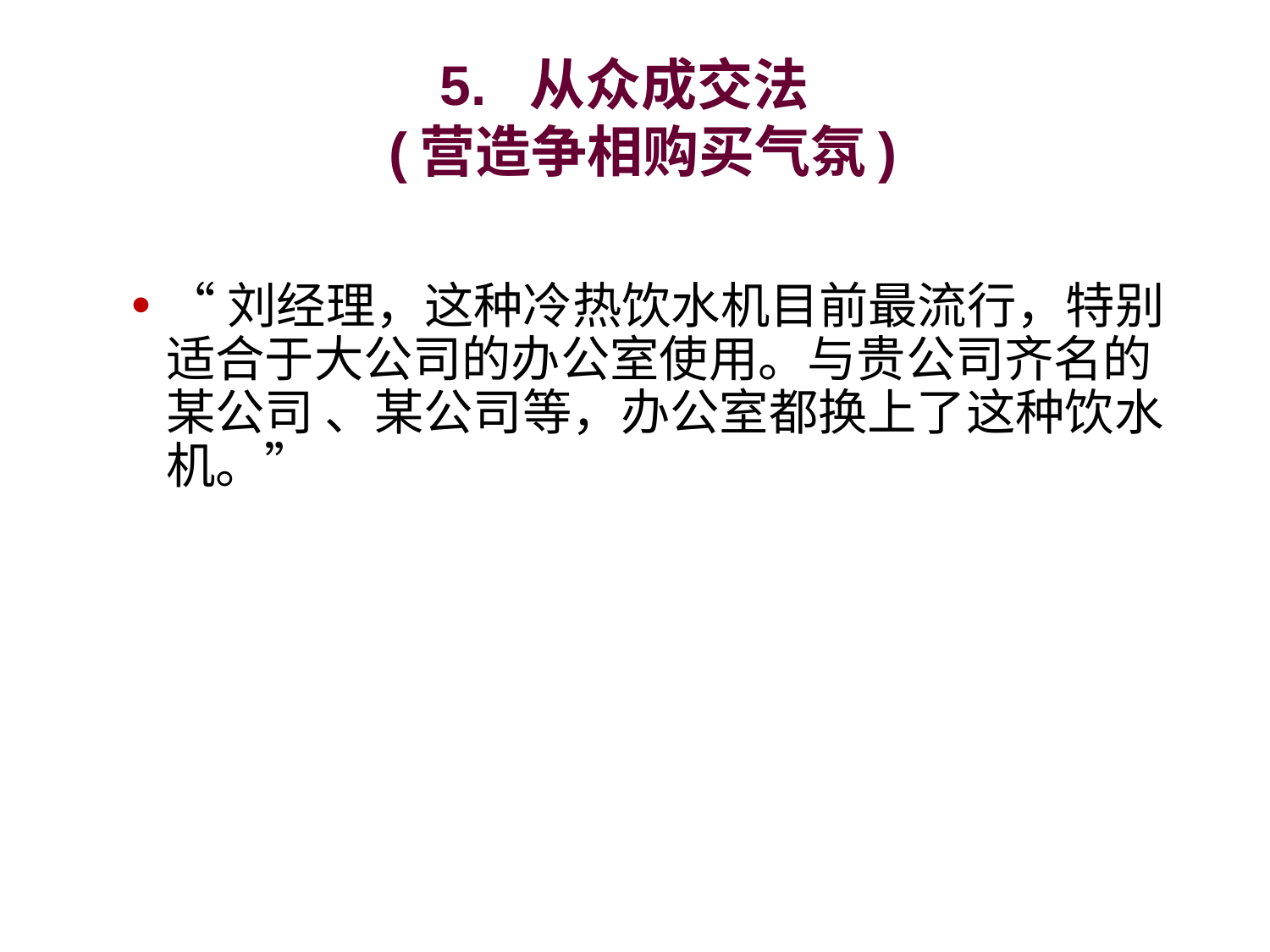

# 5.  从众成交法 (营造争相购买气氛)
“刘经理，这种冷热饮水机目前最流行，特别适合于大公司的办公室使用。与贵公司齐名的某公司 、某公司等，办公室都换上了这种饮水机。”